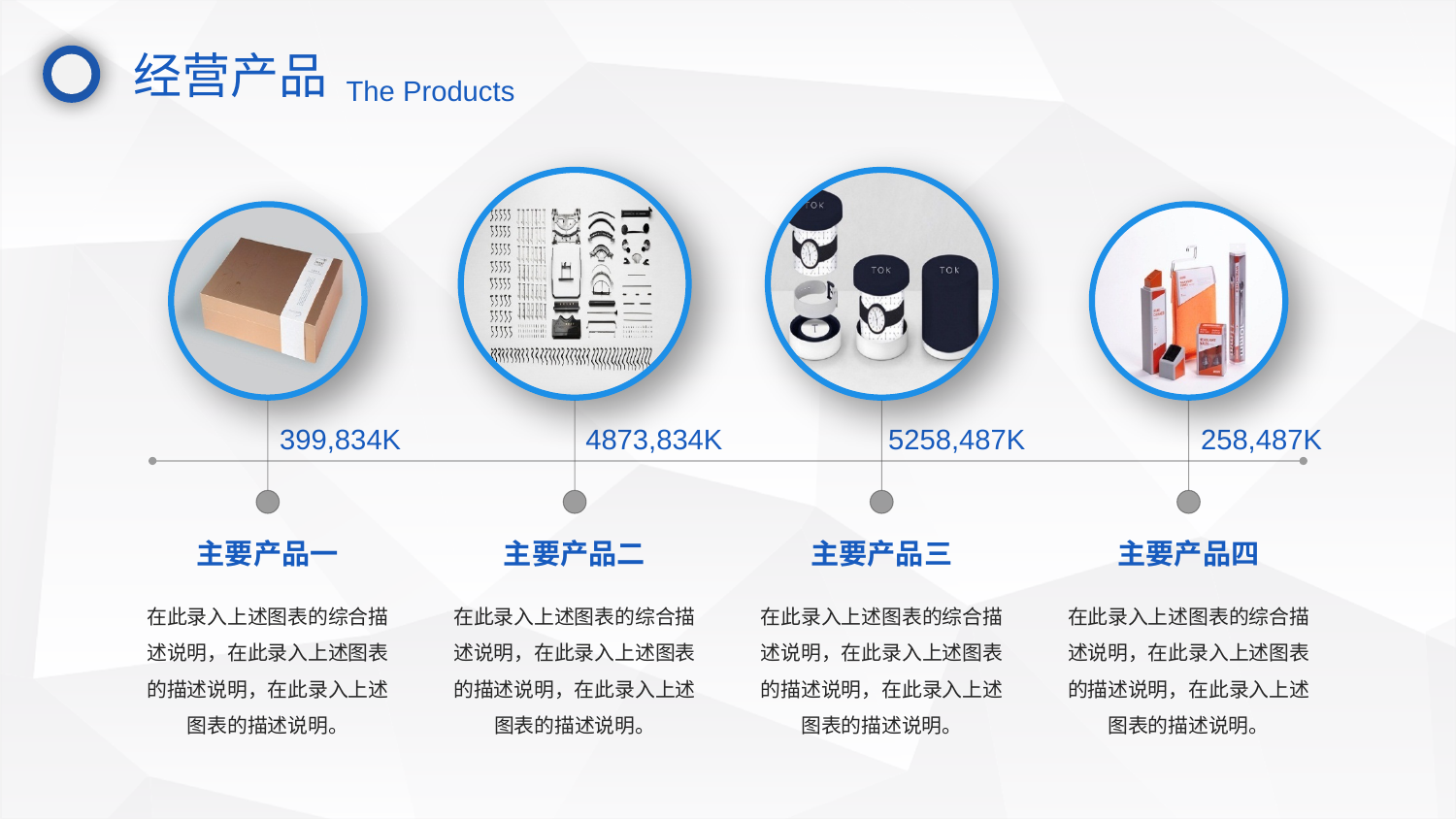

经营产品
The Products

399,834K
4873,834K
5258,487K
258,487K
主要产品一
主要产品二
主要产品三
主要产品四
在此录入上述图表的综合描述说明，在此录入上述图表的描述说明，在此录入上述图表的描述说明。
在此录入上述图表的综合描述说明，在此录入上述图表的描述说明，在此录入上述图表的描述说明。
在此录入上述图表的综合描述说明，在此录入上述图表的描述说明，在此录入上述图表的描述说明。
在此录入上述图表的综合描述说明，在此录入上述图表的描述说明，在此录入上述图表的描述说明。